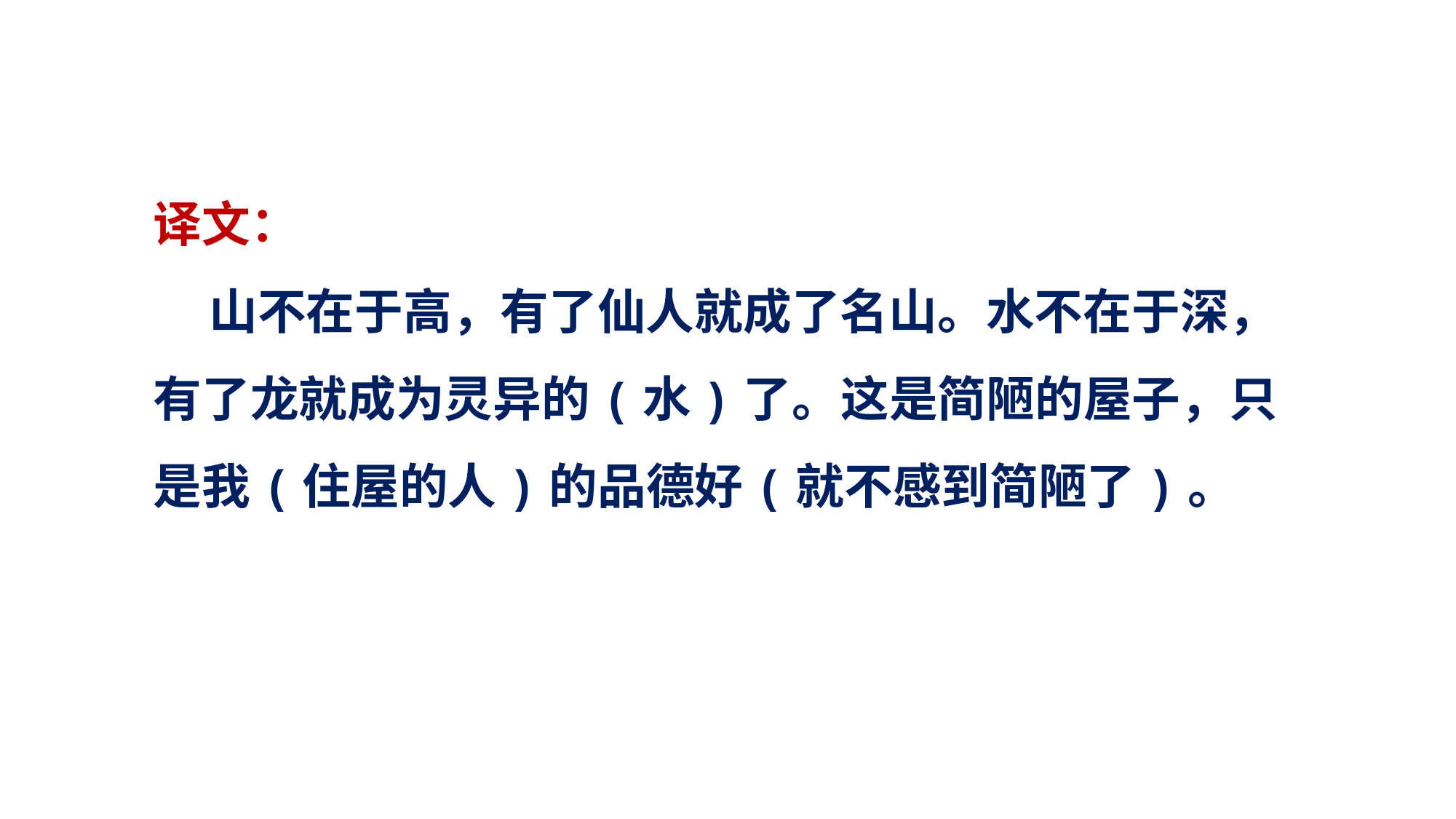

译文：
    山不在于高，有了仙人就成了名山。水不在于深，有了龙就成为灵异的(水)了。这是简陋的屋子，只是我(住屋的人)的品德好(就不感到简陋了)。